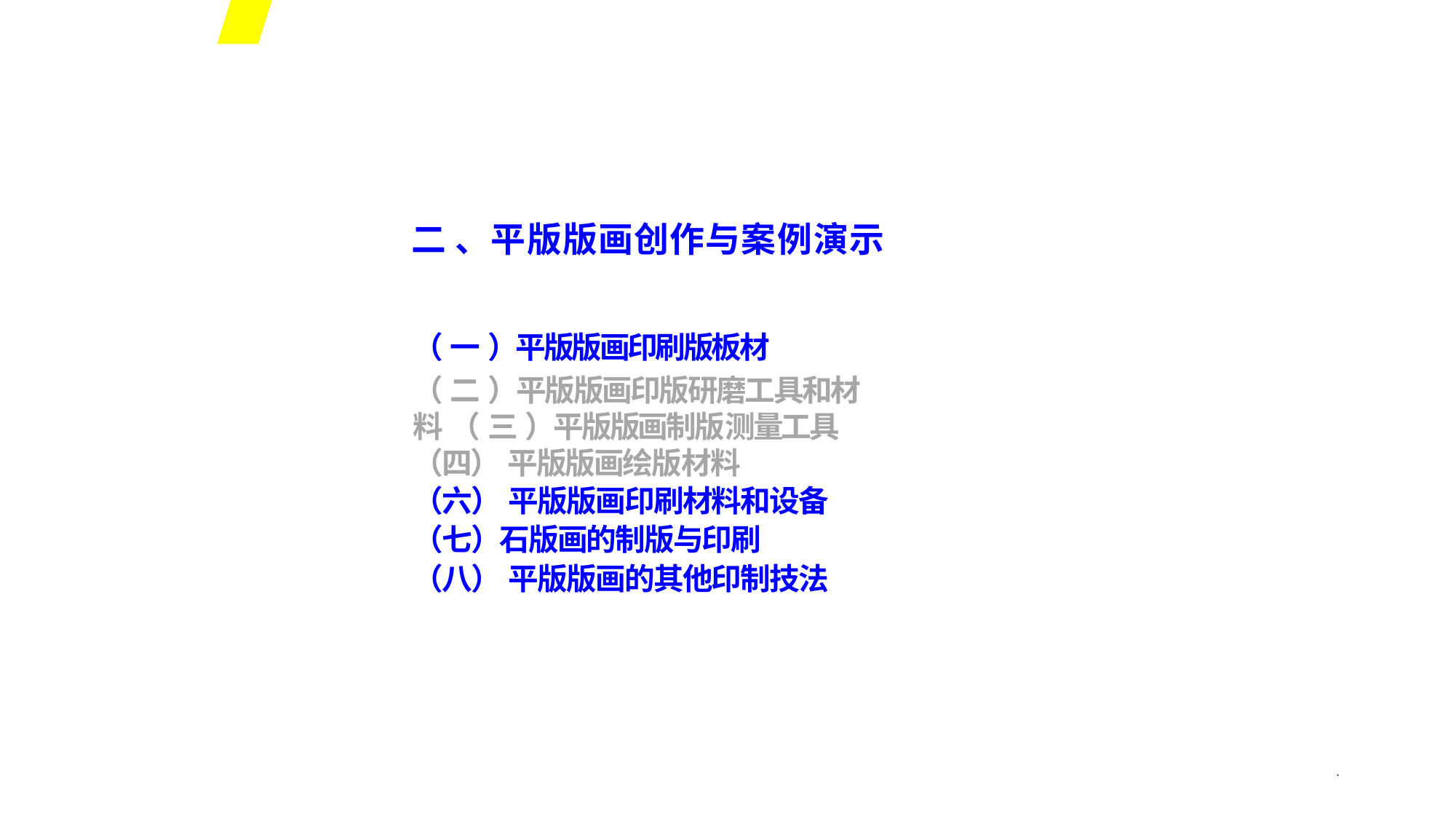

二 、平版版画创作与案例演示

（ 一 ）平版版画印刷版板材
（ 二 ）平版版画印版研磨工具和材料 （ 三 ）平版版画制版测量工具
（四） 平版版画绘版材料
（六） 平版版画印刷材料和设备        （七）石版画的制版与印刷
（八） 平版版画的其他印制技法

*